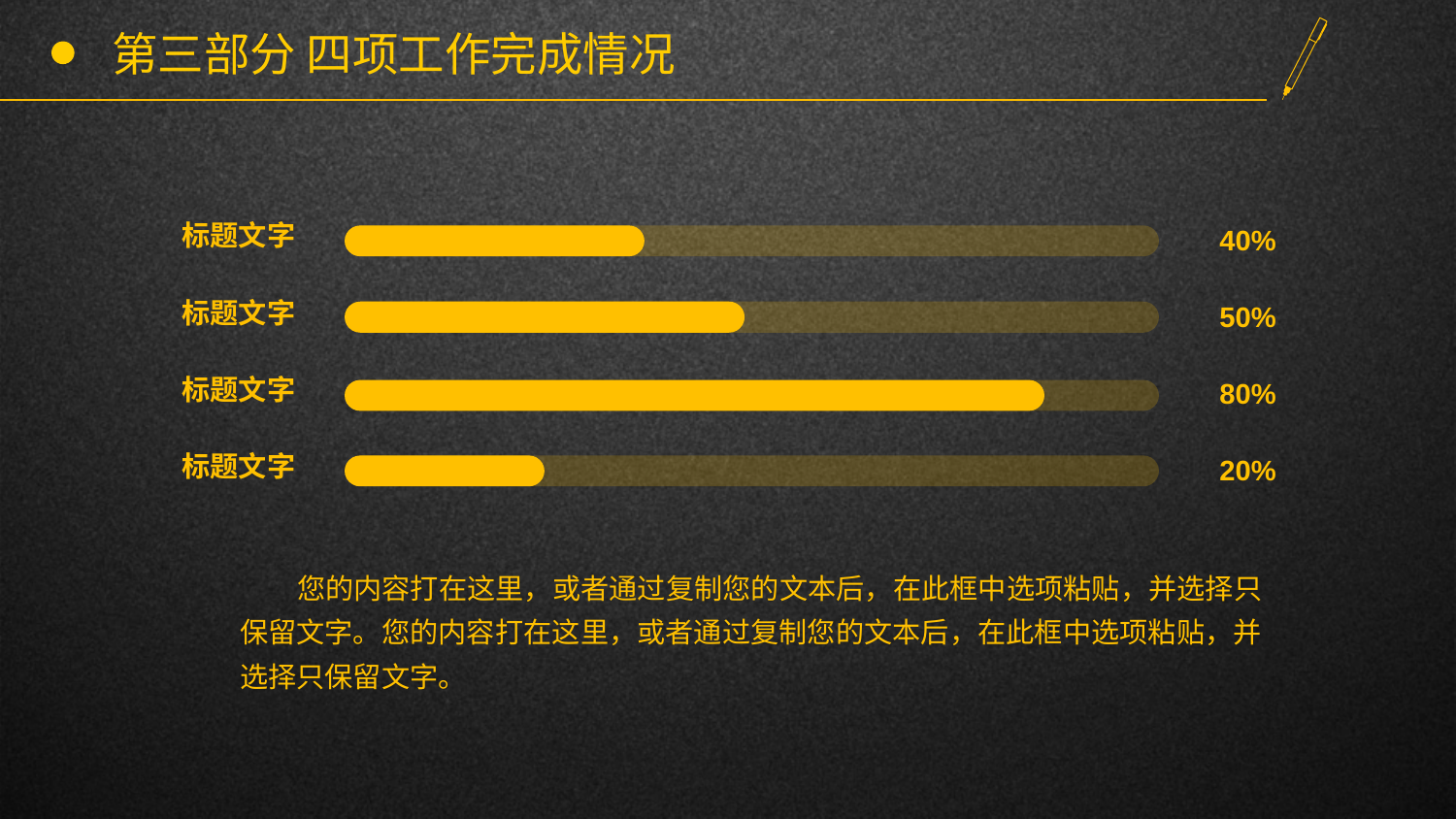

# 第三部分 四项工作完成情况
标题文字
40%

标题文字
50%

标题文字
80%

标题文字
20%

        您的内容打在这里，或者通过复制您的文本后，在此框中选项粘贴，并选择只保留文字。您的内容打在这里，或者通过复制您的文本后，在此框中选项粘贴，并选择只保留文字。